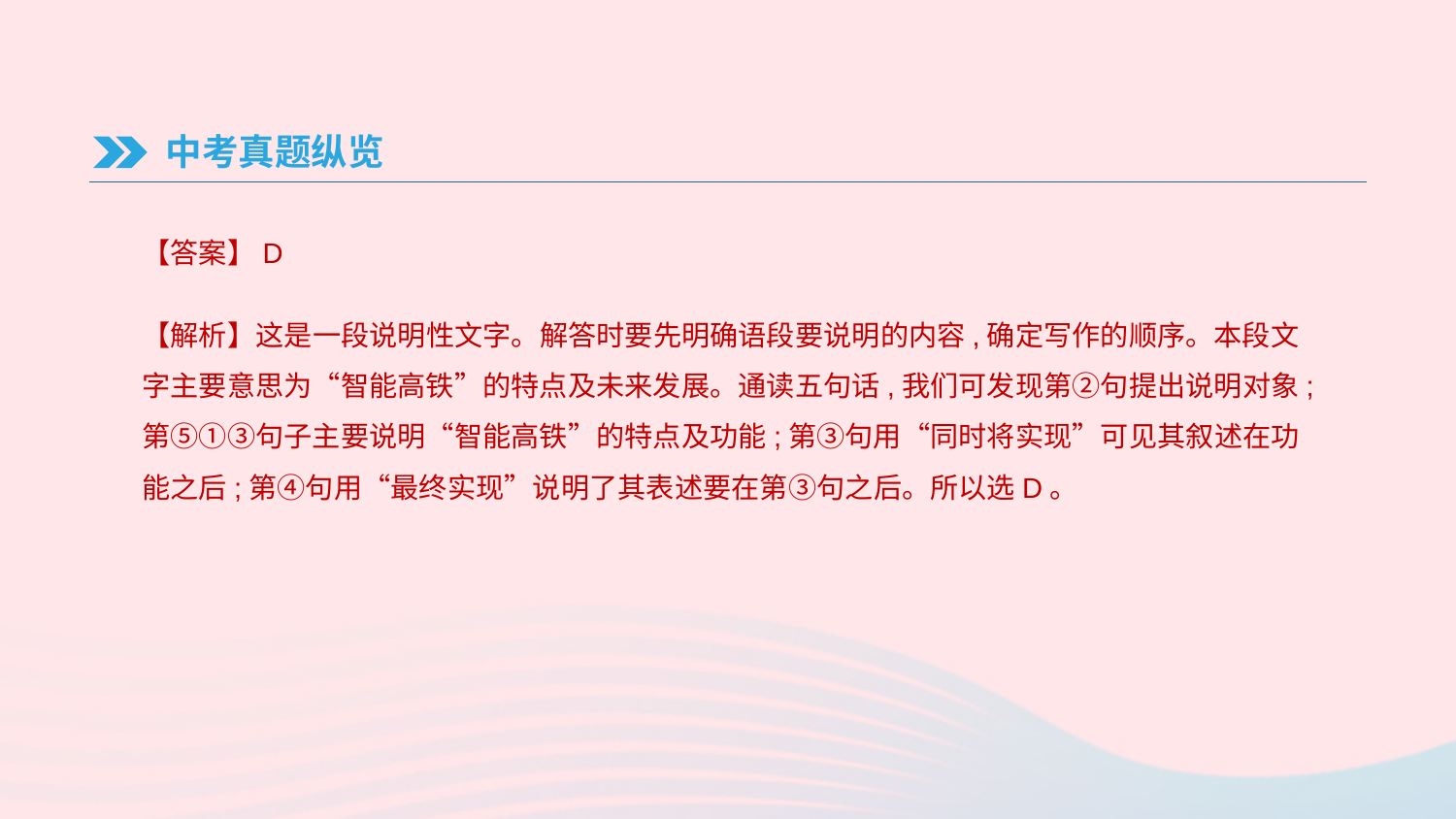

中考真题纵览

【答案】D
【解析】这是一段说明性文字。解答时要先明确语段要说明的内容,确定写作的顺序。本段文字主要意思为“智能高铁”的特点及未来发展。通读五句话,我们可发现第②句提出说明对象;第⑤①③句子主要说明“智能高铁”的特点及功能;第③句用“同时将实现”可见其叙述在功能之后;第④句用“最终实现”说明了其表述要在第③句之后。所以选D。